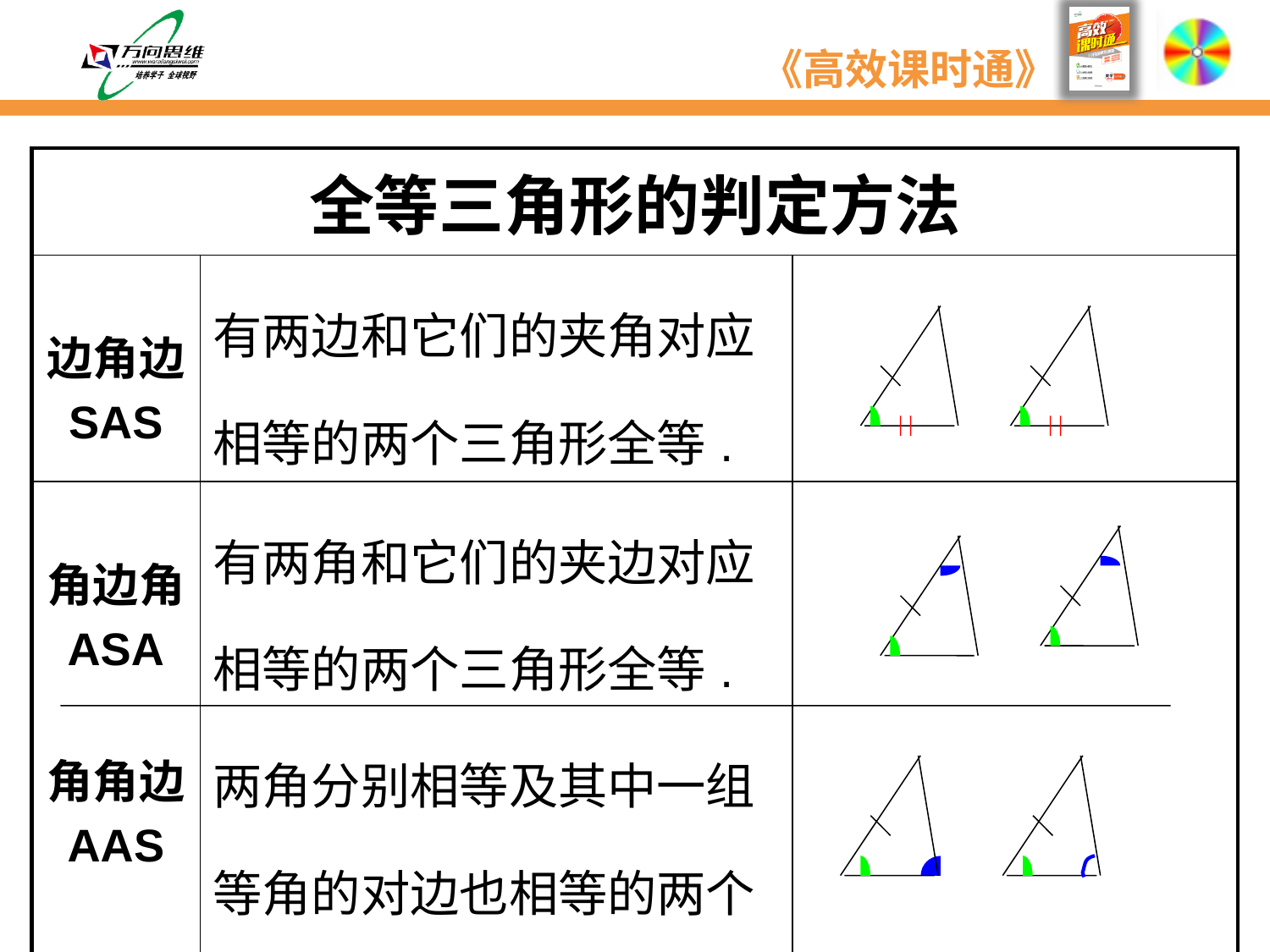

| 全等三角形的判定方法 |  |  |
| --- | --- | --- |
| 边角边 SAS | 有两边和它们的夹角对应相等的两个三角形全等. |  |
| 角边角 ASA 角角边 AAS | 有两角和它们的夹边对应相等的两个三角形全等. 两角分别相等及其中一组等角的对边也相等的两个三角形全等 |  |